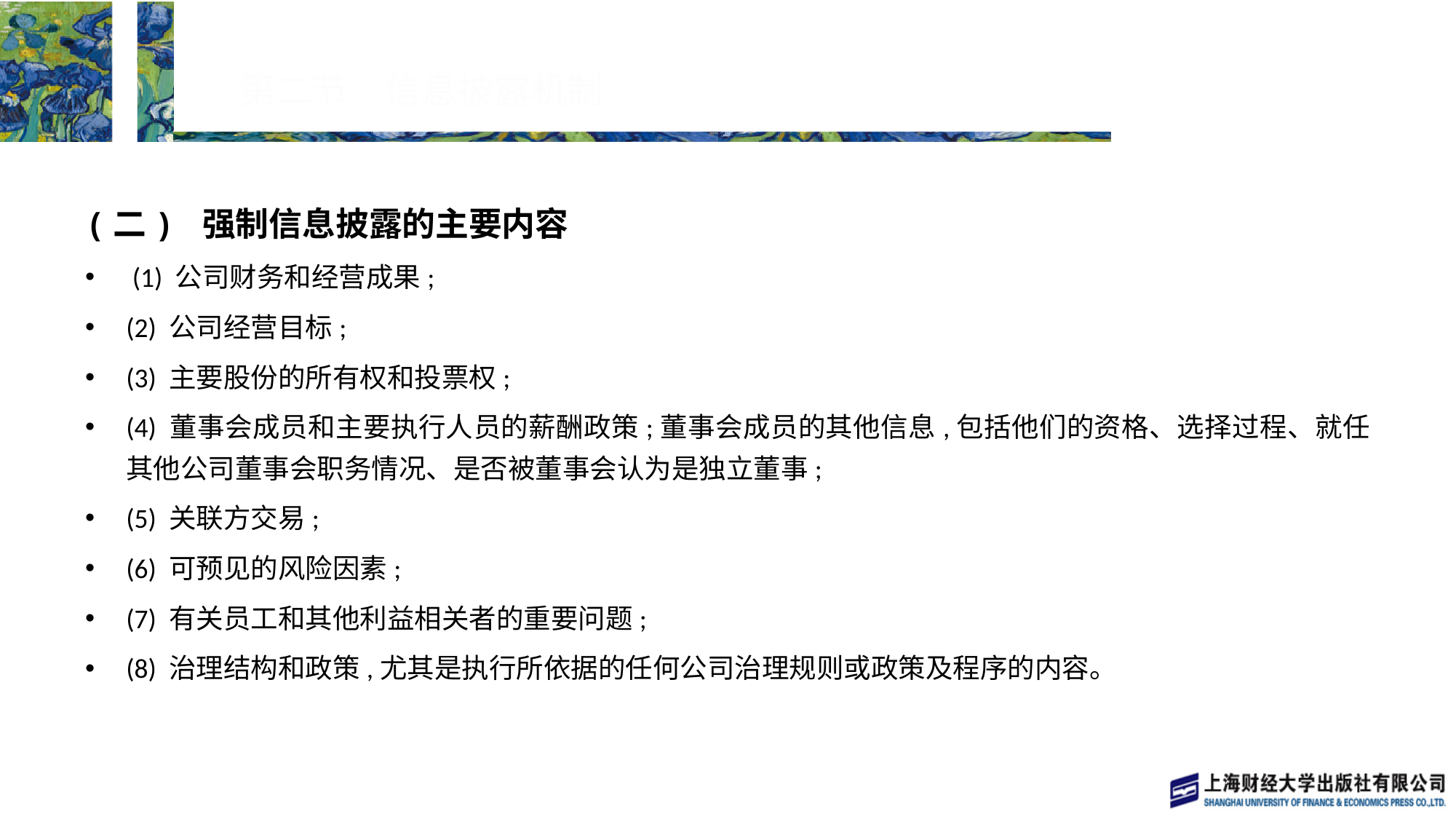

# 第二节　信息披露机制
(二) 强制信息披露的主要内容
 (1) 公司财务和经营成果;
(2) 公司经营目标;
(3) 主要股份的所有权和投票权;
(4) 董事会成员和主要执行人员的薪酬政策;董事会成员的其他信息,包括他们的资格、选择过程、就任其他公司董事会职务情况、是否被董事会认为是独立董事;
(5) 关联方交易;
(6) 可预见的风险因素;
(7) 有关员工和其他利益相关者的重要问题;
(8) 治理结构和政策,尤其是执行所依据的任何公司治理规则或政策及程序的内容。